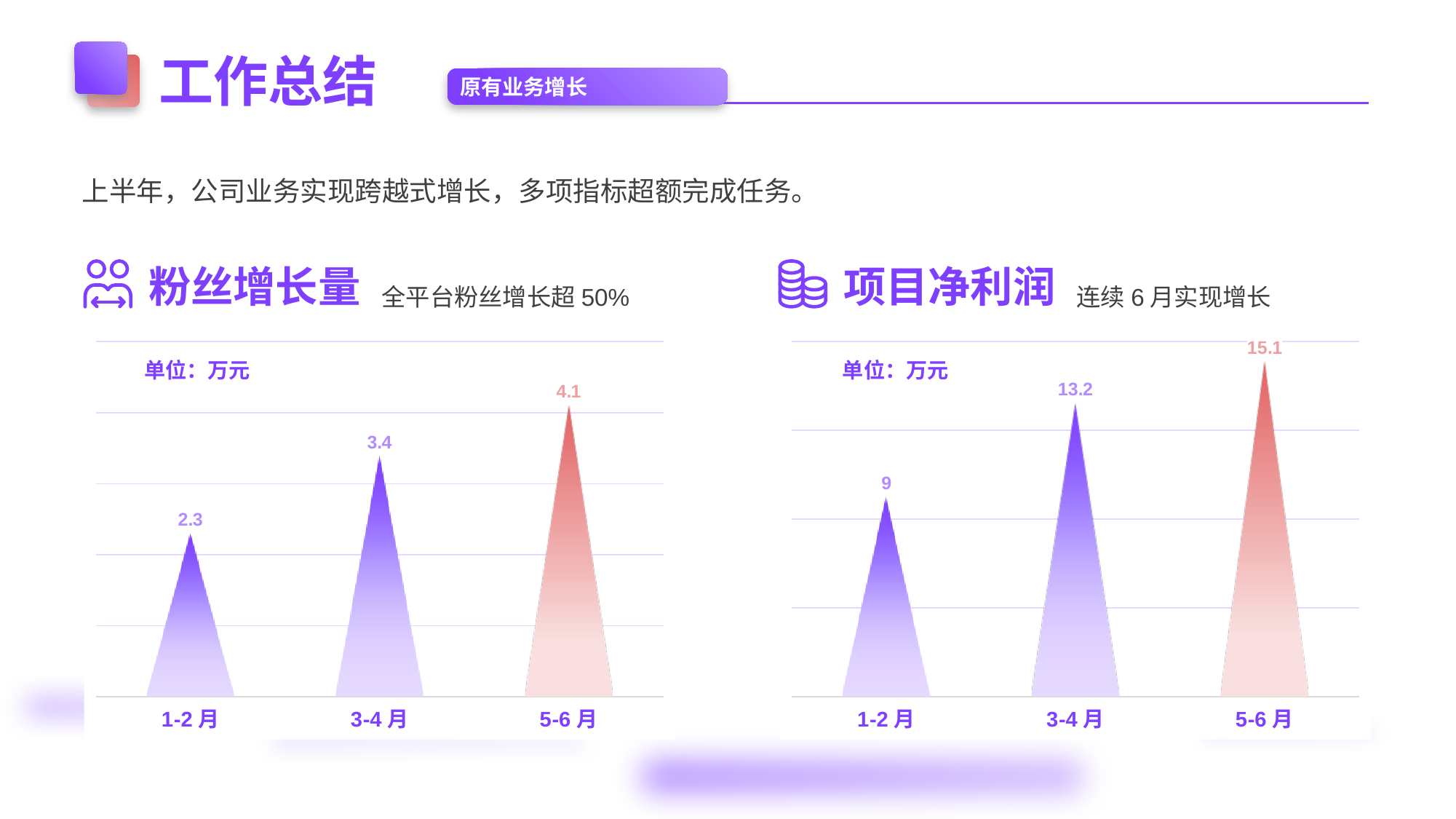

工作总结
原有业务增长
上半年，公司业务实现跨越式增长，多项指标超额完成任务。
粉丝增长量
项目净利润

全平台粉丝增长超50%
连续6月实现增长

### Chart

| Category | 系列 1 |
|---|---|
| 1-2月 | 2.3 |
| 3-4月 | 3.4 |
| 5-6月 | 4.1 |

### Chart

| Category | 系列 1 |
|---|---|
| 1-2月 | 9.0 |
| 3-4月 | 13.2 |
| 5-6月 | 15.1 |
单位：万元
单位：万元
单位：万